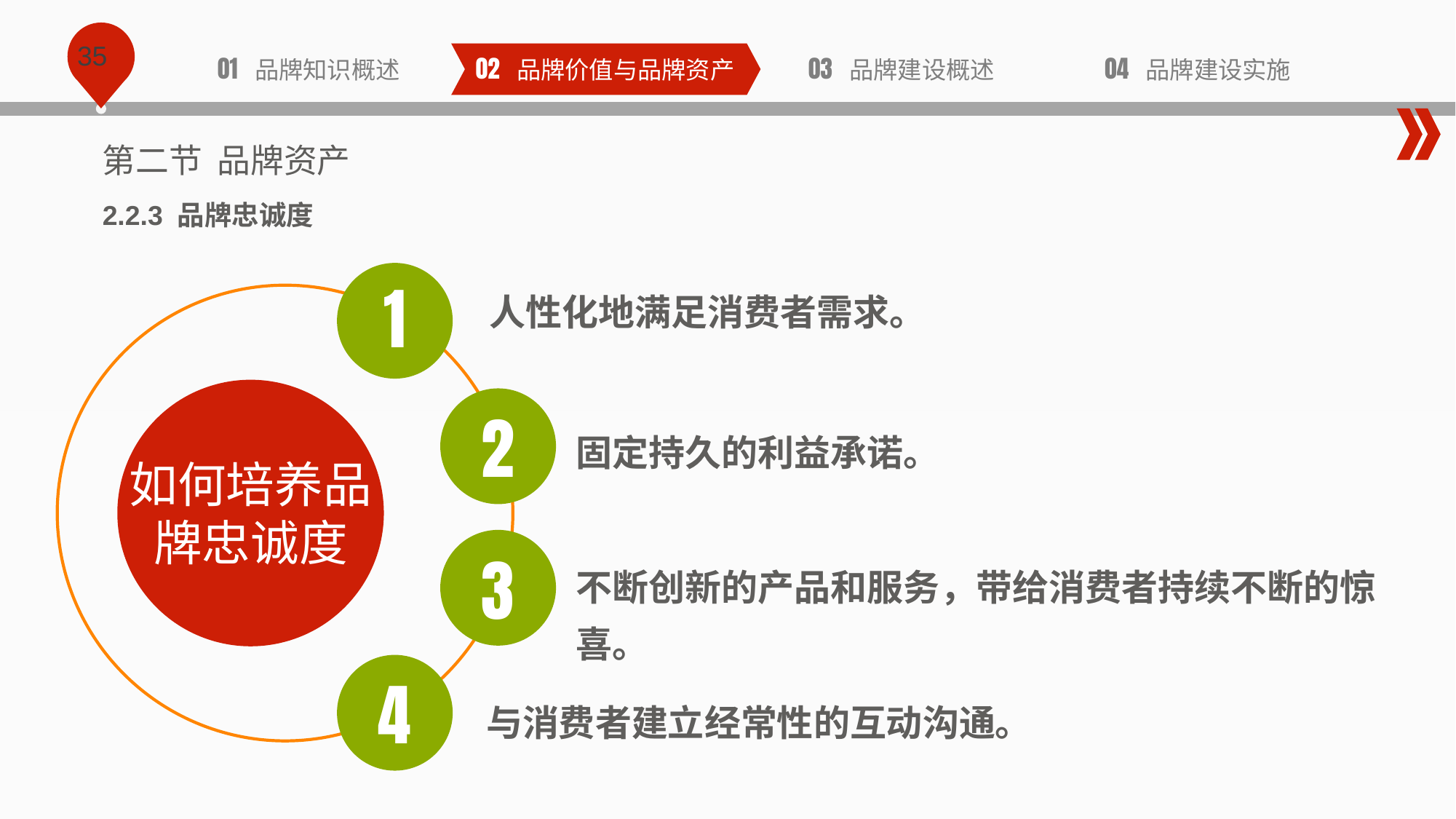

01  品牌知识概述
02  品牌价值与品牌资产
03  品牌建设概述
04  品牌建设实施
第二节  品牌资产
2.2.3 品牌忠诚度
1

2
如何培养品牌忠诚度
3
4
人性化地满足消费者需求。
固定持久的利益承诺。
不断创新的产品和服务，带给消费者持续不断的惊喜。
与消费者建立经常性的互动沟通。